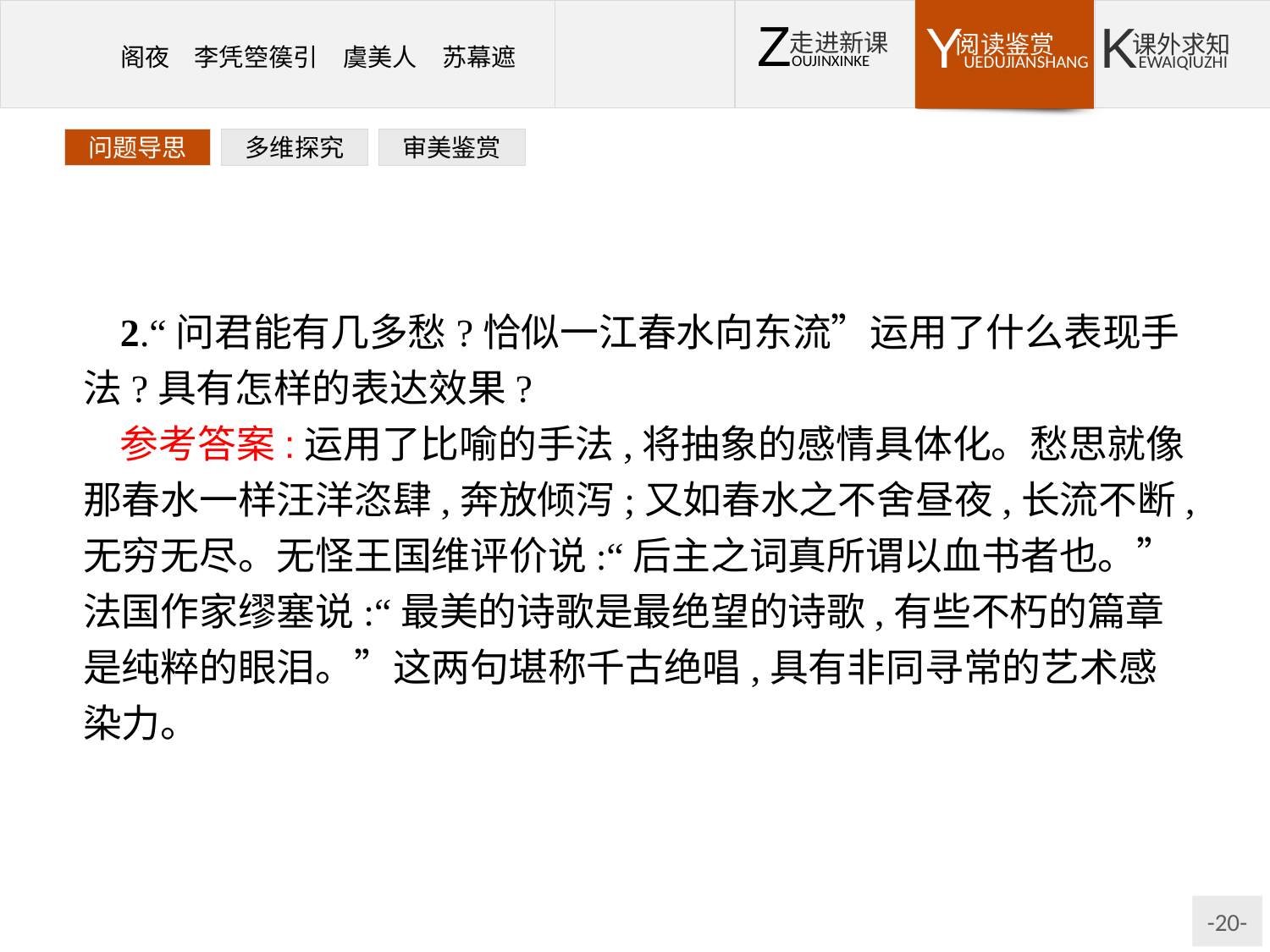

问题导思
多维探究
审美鉴赏
2.“问君能有几多愁?恰似一江春水向东流”运用了什么表现手法?具有怎样的表达效果?
参考答案:运用了比喻的手法,将抽象的感情具体化。愁思就像那春水一样汪洋恣肆,奔放倾泻;又如春水之不舍昼夜,长流不断,无穷无尽。无怪王国维评价说:“后主之词真所谓以血书者也。”法国作家缪塞说:“最美的诗歌是最绝望的诗歌,有些不朽的篇章是纯粹的眼泪。”这两句堪称千古绝唱,具有非同寻常的艺术感染力。